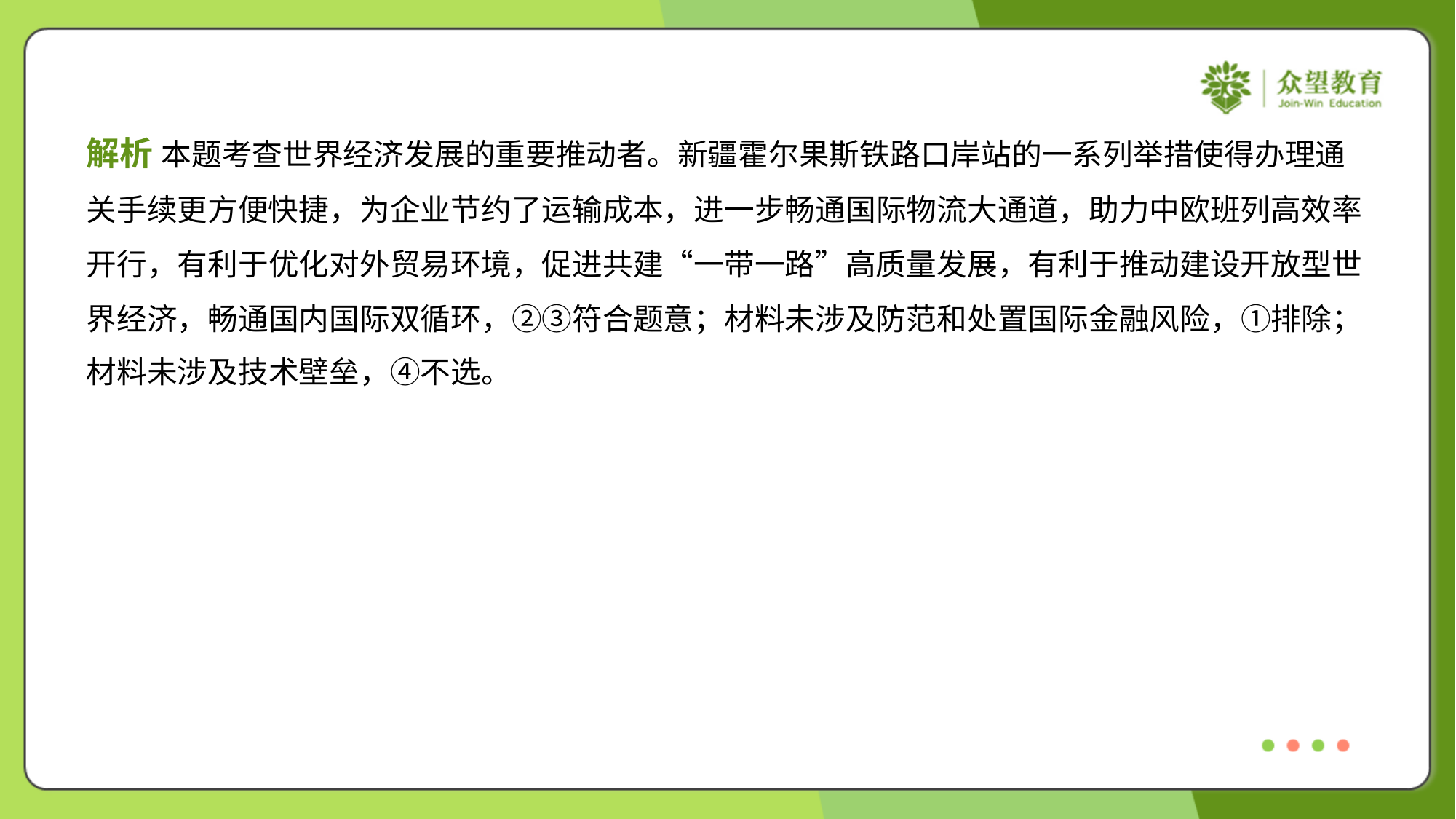

解析 本题考查世界经济发展的重要推动者。新疆霍尔果斯铁路口岸站的一系列举措使得办理通
关手续更方便快捷，为企业节约了运输成本，进一步畅通国际物流大通道，助力中欧班列高效率
开行，有利于优化对外贸易环境，促进共建“一带一路”高质量发展，有利于推动建设开放型世
界经济，畅通国内国际双循环，②③符合题意；材料未涉及防范和处置国际金融风险，①排除；
材料未涉及技术壁垒，④不选。